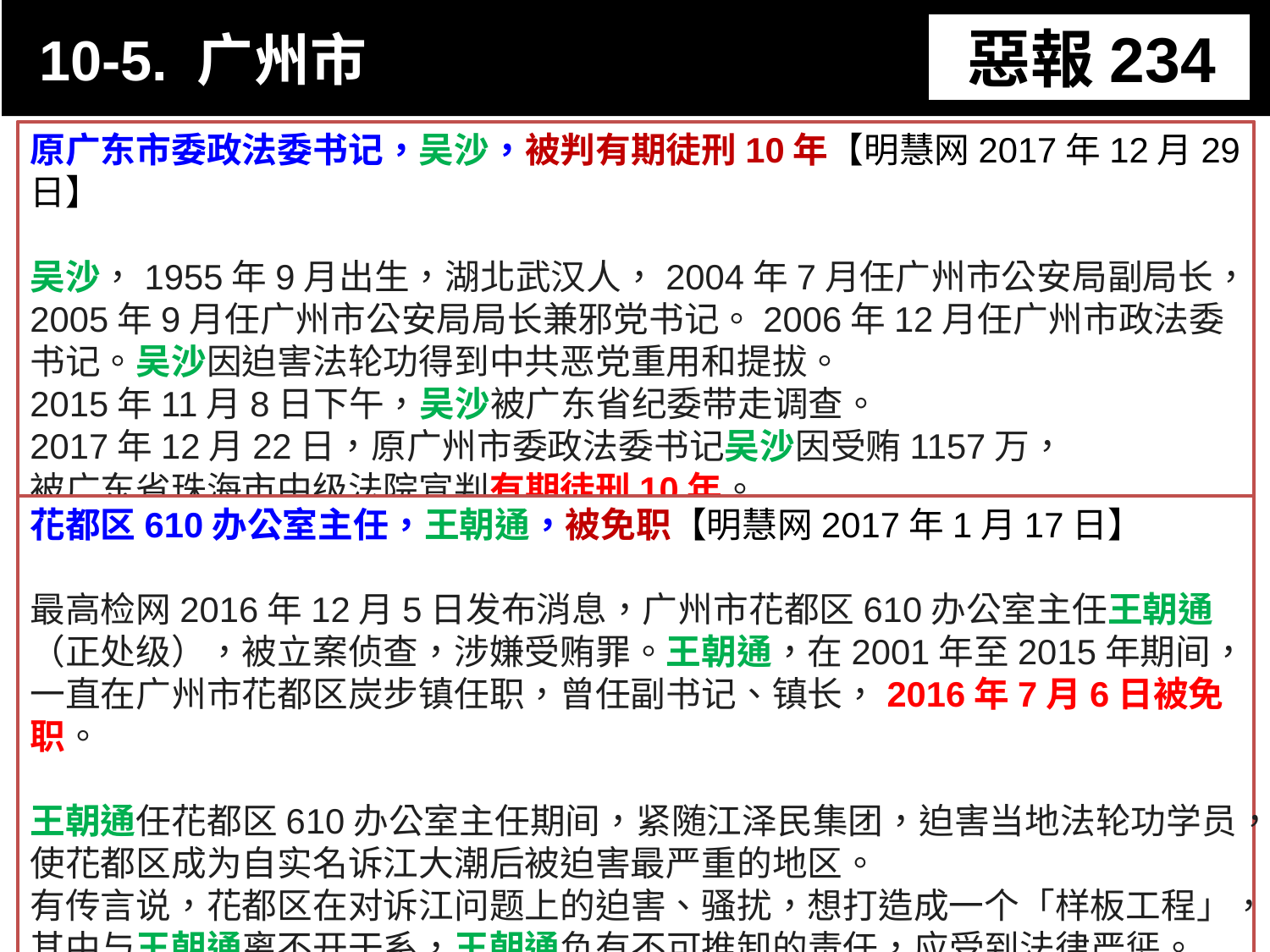

10-5. 广州市
惡報234

11-3. XX市官員惡報實例
原广东市委政法委书记，吴沙，被判有期徒刑10年【明慧网2017年12月29日】

吴沙，1955年9月出生，湖北武汉人，2004年7月任广州市公安局副局长，2005年9月任广州市公安局局长兼邪党书记。2006年12月任广州市政法委书记。吴沙因迫害法轮功得到中共恶党重用和提拔。
2015年11月8日下午，吴沙被广东省纪委带走调查。
2017年12月22日，原广州市委政法委书记吴沙因受贿1157万，
被广东省珠海市中级法院宣判有期徒刑10年。
花都区610办公室主任，王朝通，被免职【明慧网2017年1月17日】

最高检网2016年12月5日发布消息，广州市花都区610办公室主任王朝通（正处级），被立案侦查，涉嫌受贿罪。王朝通，在2001年至2015年期间，一直在广州市花都区炭步镇任职，曾任副书记、镇长，2016年7月6日被免职。

王朝通任花都区610办公室主任期间，紧随江泽民集团，迫害当地法轮功学员，使花都区成为自实名诉江大潮后被迫害最严重的地区。
有传言说，花都区在对诉江问题上的迫害、骚扰，想打造成一个「样板工程」，其中与王朝通离不开干系，王朝通负有不可推卸的责任，应受到法律严惩。